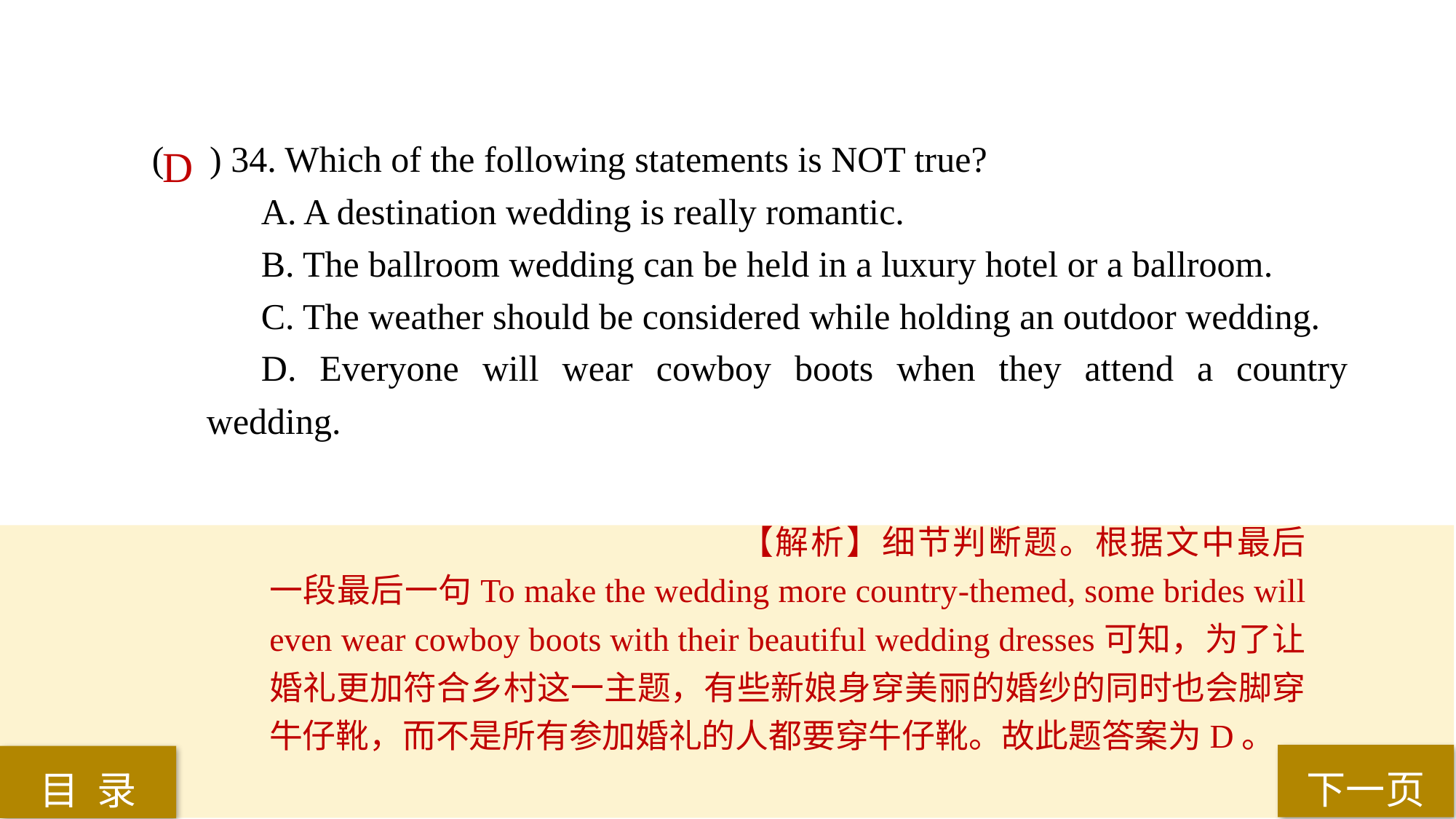

(     ) 34. Which of the following statements is NOT true?
A. A destination wedding is really romantic.
B. The ballroom wedding can be held in a luxury hotel or a ballroom.
C. The weather should be considered while holding an outdoor wedding.
D. Everyone will wear cowboy boots when they attend a country wedding.
D
【解析】细节判断题。根据文中最后一段最后一句To make the wedding more country-themed, some brides will even wear cowboy boots with their beautiful wedding dresses可知，为了让婚礼更加符合乡村这一主题，有些新娘身穿美丽的婚纱的同时也会脚穿牛仔靴，而不是所有参加婚礼的人都要穿牛仔靴。故此题答案为D。